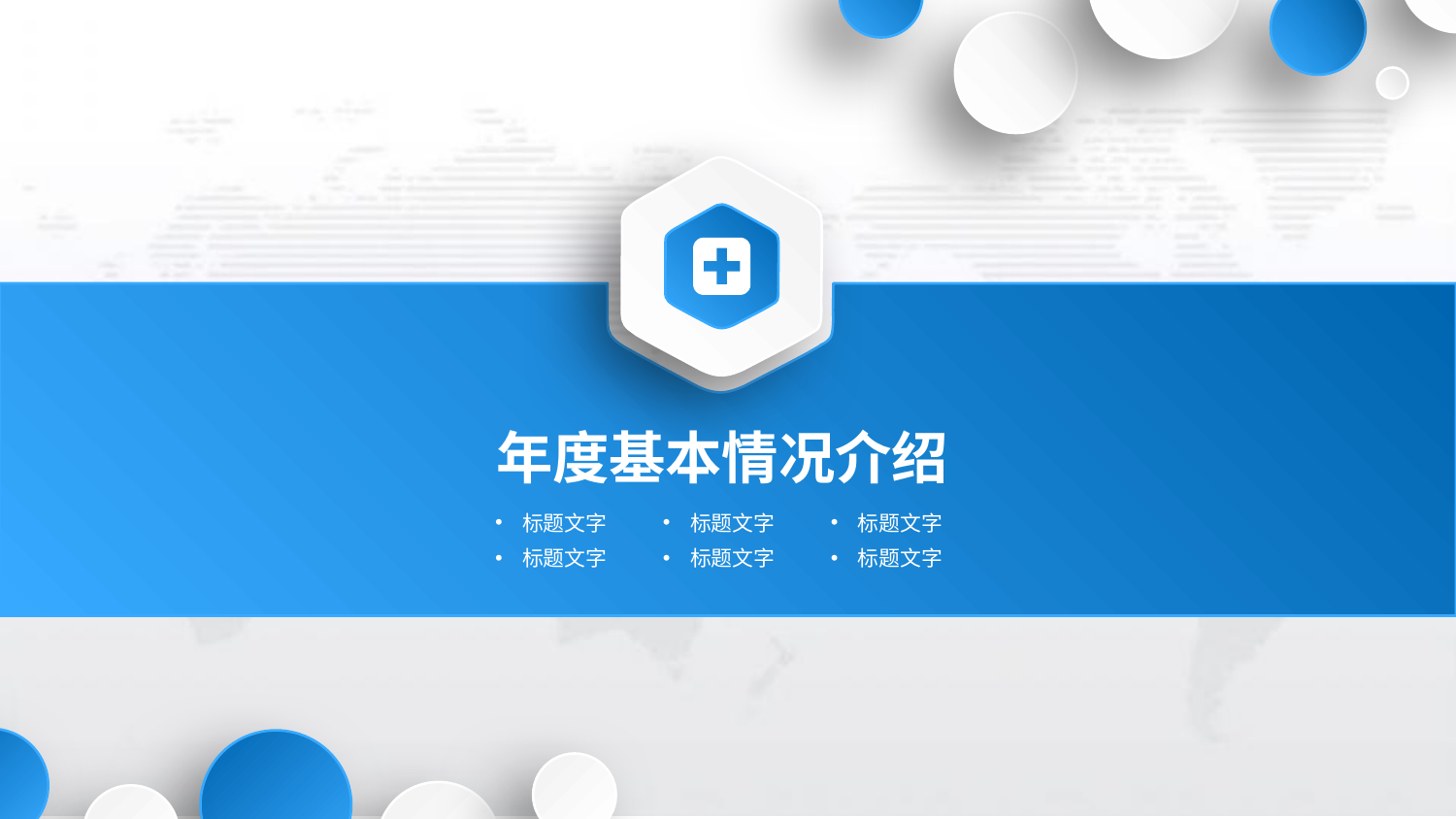

年度基本情况介绍
标题文字
标题文字
标题文字
标题文字
标题文字
标题文字